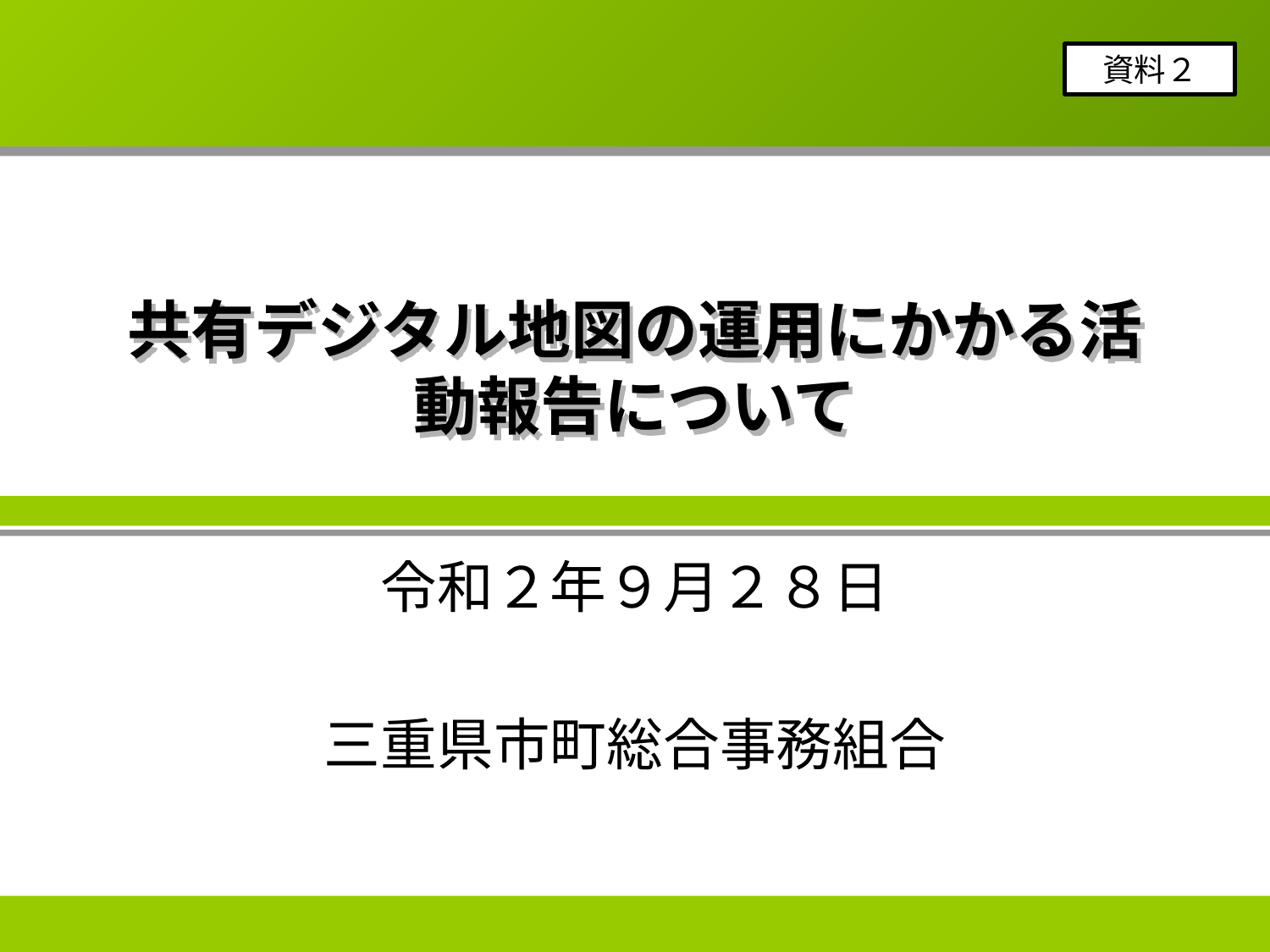

資料２
# 共有デジタル地図の運用にかかる活動報告について
令和２年９月２８日

三重県市町総合事務組合